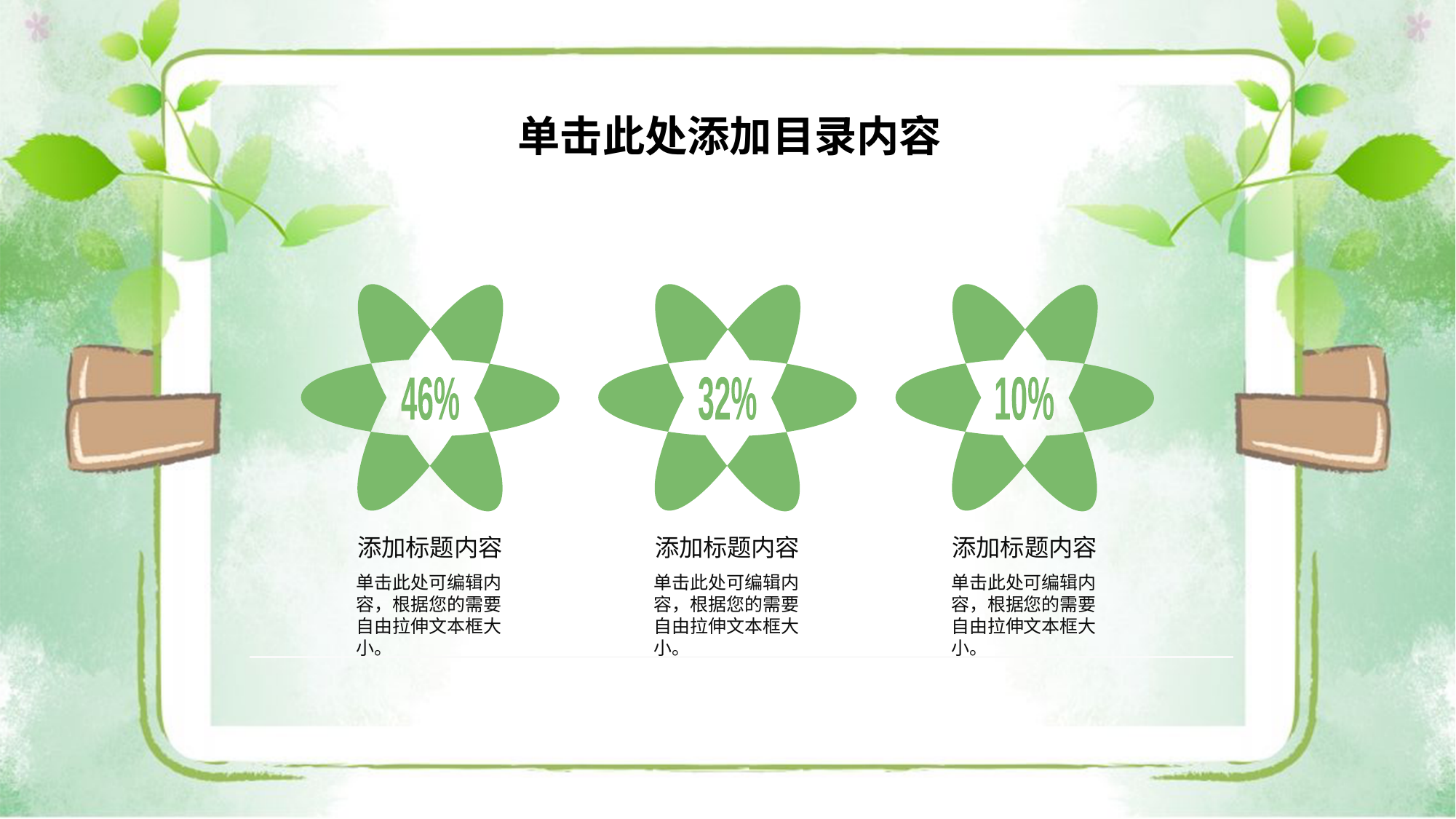

单击此处添加目录内容

46%
添加标题内容
单击此处可编辑内容，根据您的需要自由拉伸文本框大小。

32%
添加标题内容
单击此处可编辑内容，根据您的需要自由拉伸文本框大小。

10%
添加标题内容
单击此处可编辑内容，根据您的需要自由拉伸文本框大小。

单击此处可编辑内容，根据您的需要自由拉伸文本框大小。

单击此处可编辑内容，根据您的需要自由拉伸文本框大小。